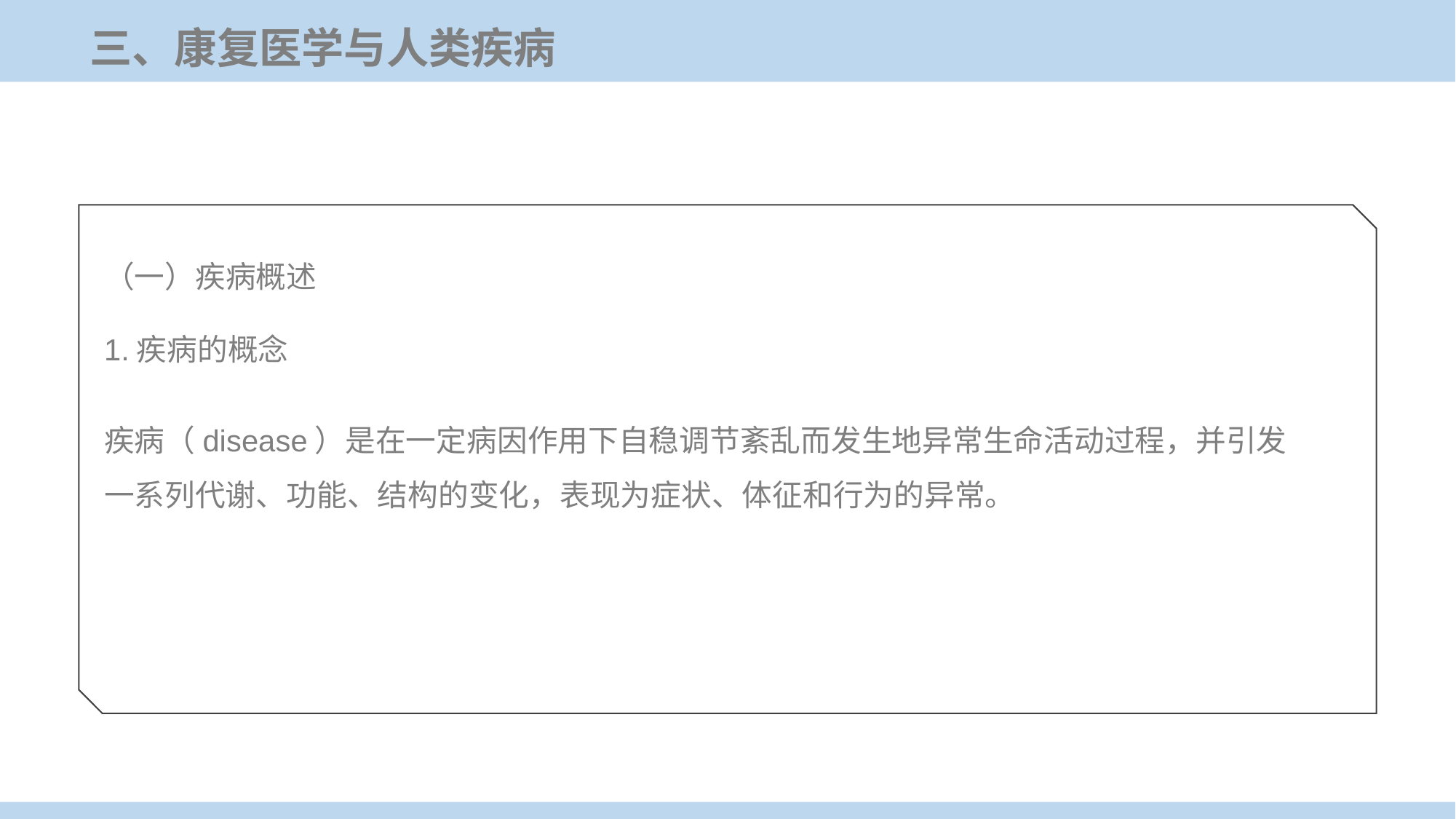

三、康复医学与人类疾病

（一）疾病概述

1.疾病的概念

疾病（disease）是在一定病因作用下自稳调节紊乱而发生地异常生命活动过程，并引发一系列代谢、功能、结构的变化，表现为症状、体征和行为的异常。